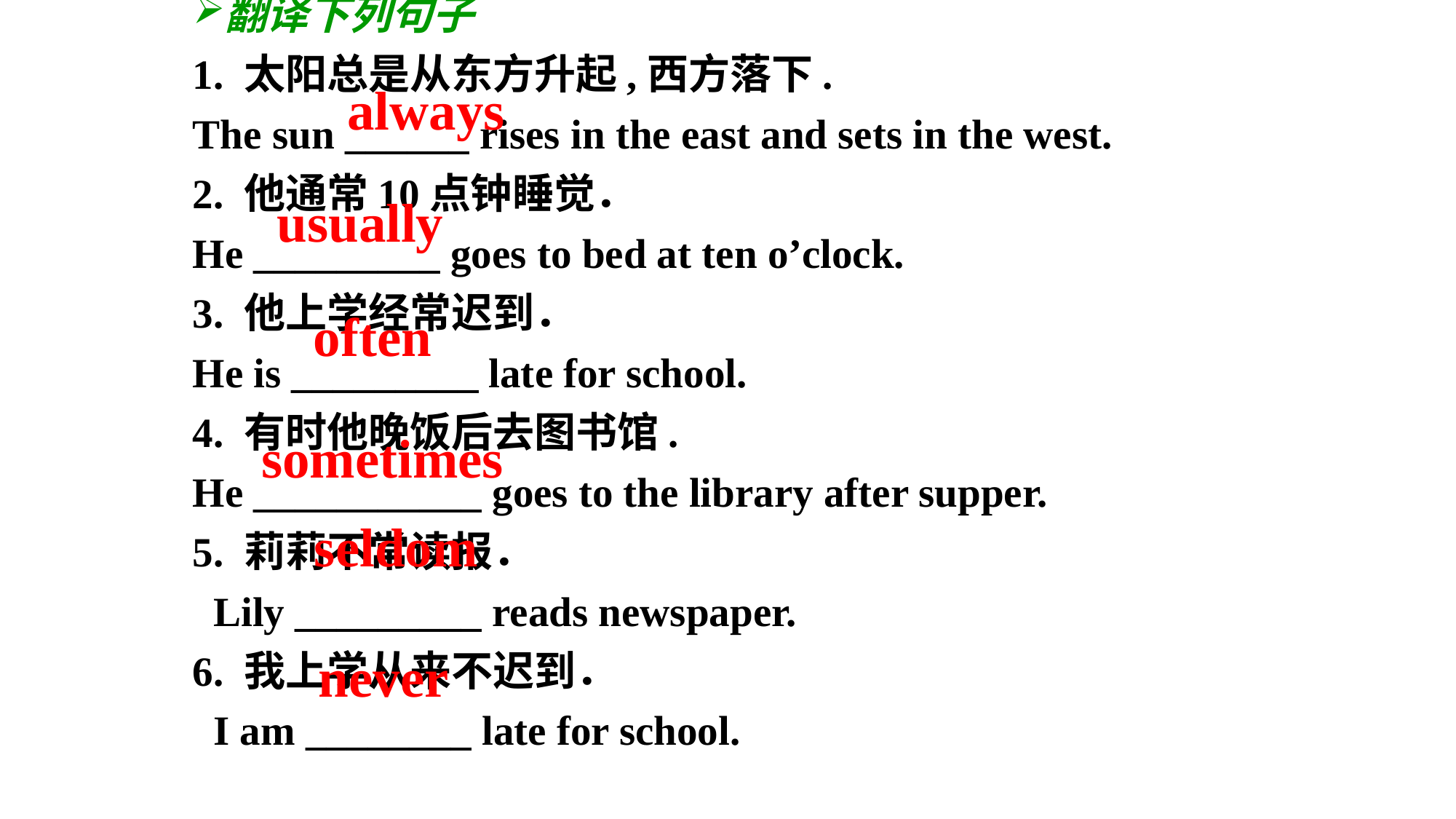

翻译下列句子
1. 太阳总是从东方升起,西方落下.
The sun ______ rises in the east and sets in the west.
2. 他通常10点钟睡觉．
He _________ goes to bed at ten o’clock.
3. 他上学经常迟到．
He is _________ late for school.
4. 有时他晚饭后去图书馆.
He ___________ goes to the library after supper.
5. 莉莉不常读报．
  Lily _________ reads newspaper.
6. 我上学从来不迟到．
  I am ________ late for school.

always
usually
often
sometimes
seldom
never